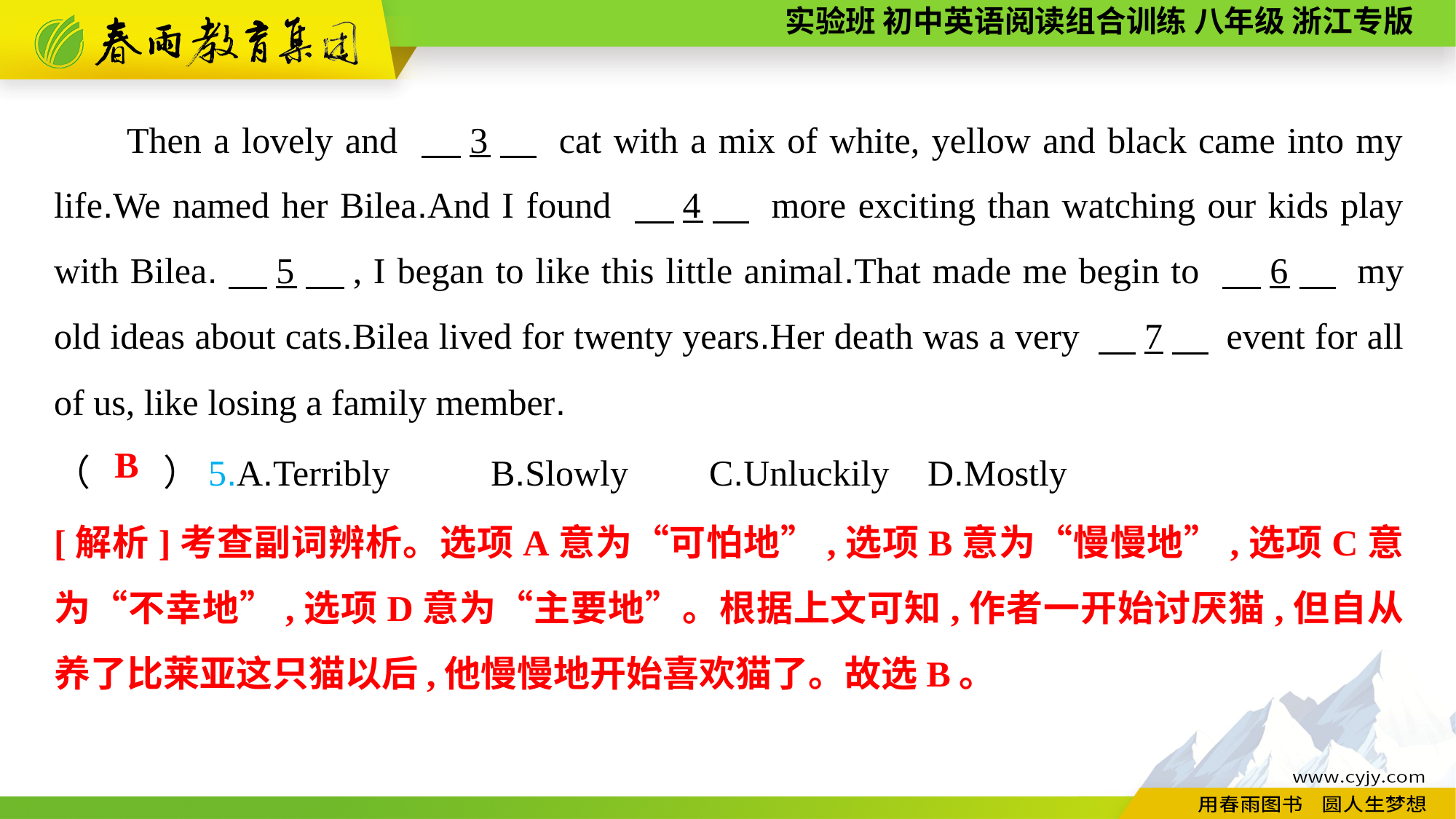

Then a lovely and 　3　 cat with a mix of white, yellow and black came into my life.We named her Bilea.And I found 　4　 more exciting than watching our kids play with Bilea.　5　, I began to like this little animal.That made me begin to 　6　 my old ideas about cats.Bilea lived for twenty years.Her death was a very 　7　 event for all of us, like losing a family member.
（　　）5.A.Terribly	B.Slowly	C.Unluckily	D.Mostly
B
[解析]考查副词辨析。选项A意为“可怕地”,选项B意为“慢慢地”,选项C意为“不幸地”,选项D意为“主要地”。根据上文可知,作者一开始讨厌猫,但自从养了比莱亚这只猫以后,他慢慢地开始喜欢猫了。故选B。